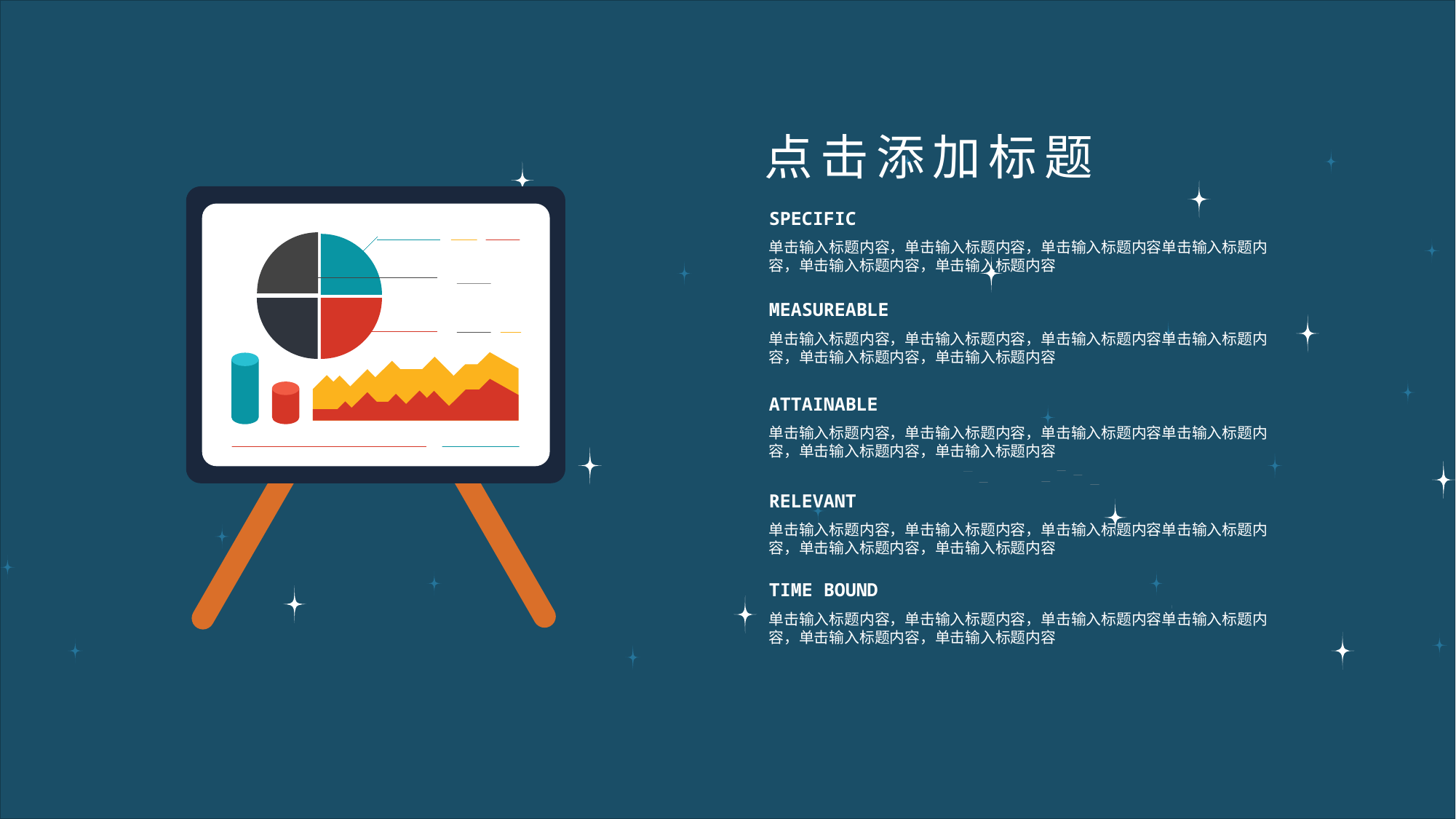

点击添加标题

SPECIFIC
单击输入标题内容，单击输入标题内容，单击输入标题内容单击输入标题内容，单击输入标题内容，单击输入标题内容
MEASUREABLE
单击输入标题内容，单击输入标题内容，单击输入标题内容单击输入标题内容，单击输入标题内容，单击输入标题内容
ATTAINABLE
单击输入标题内容，单击输入标题内容，单击输入标题内容单击输入标题内容，单击输入标题内容，单击输入标题内容
RELEVANT
单击输入标题内容，单击输入标题内容，单击输入标题内容单击输入标题内容，单击输入标题内容，单击输入标题内容
TIME BOUND
单击输入标题内容，单击输入标题内容，单击输入标题内容单击输入标题内容，单击输入标题内容，单击输入标题内容